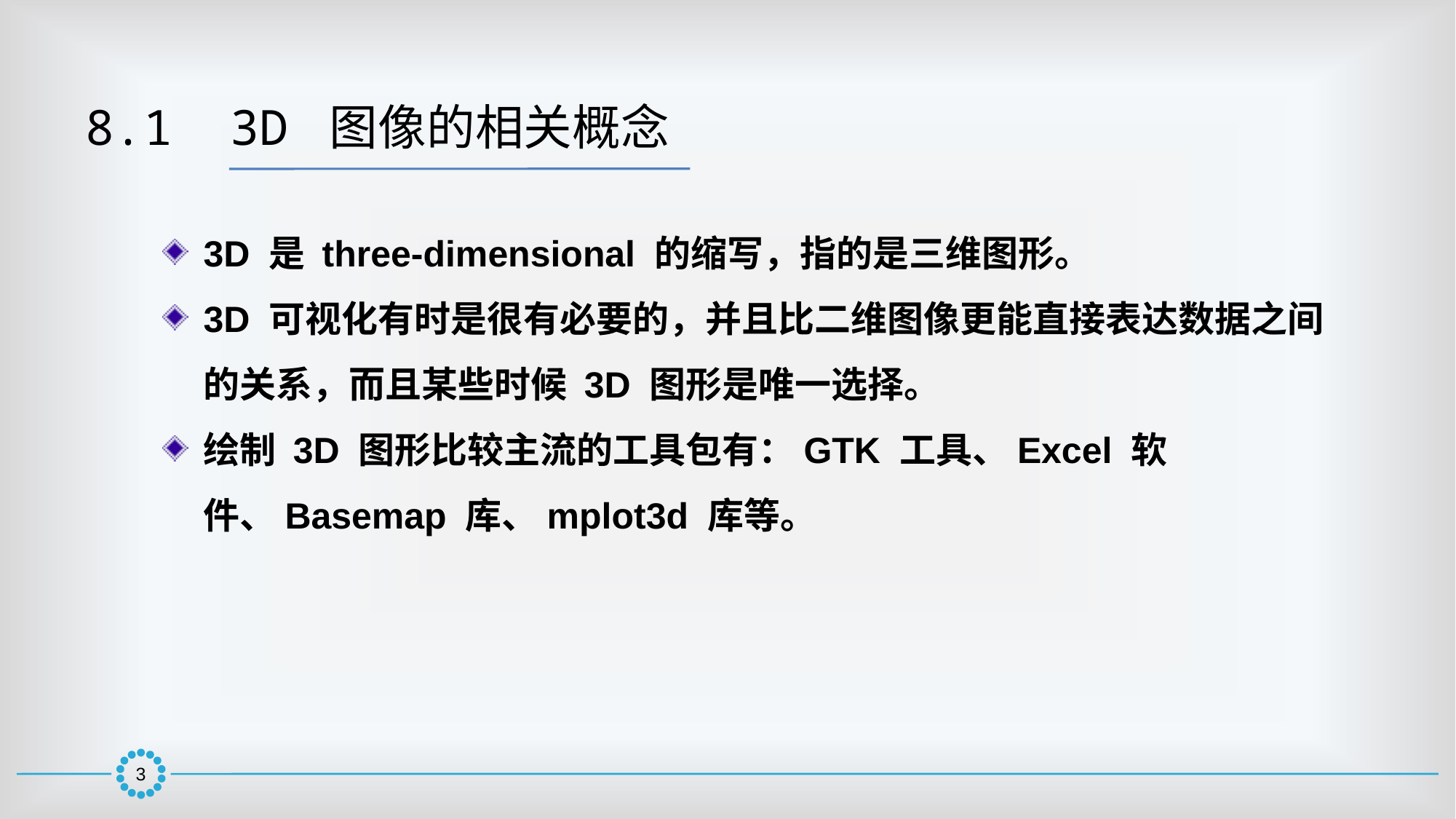

8.1  3D 图像的相关概念

3D 是 three-dimensional 的缩写，指的是三维图形。
3D 可视化有时是很有必要的，并且比二维图像更能直接表达数据之间的关系，而且某些时候 3D 图形是唯一选择。
绘制 3D 图形比较主流的工具包有：GTK 工具、Excel 软件、Basemap 库、mplot3d 库等。

3